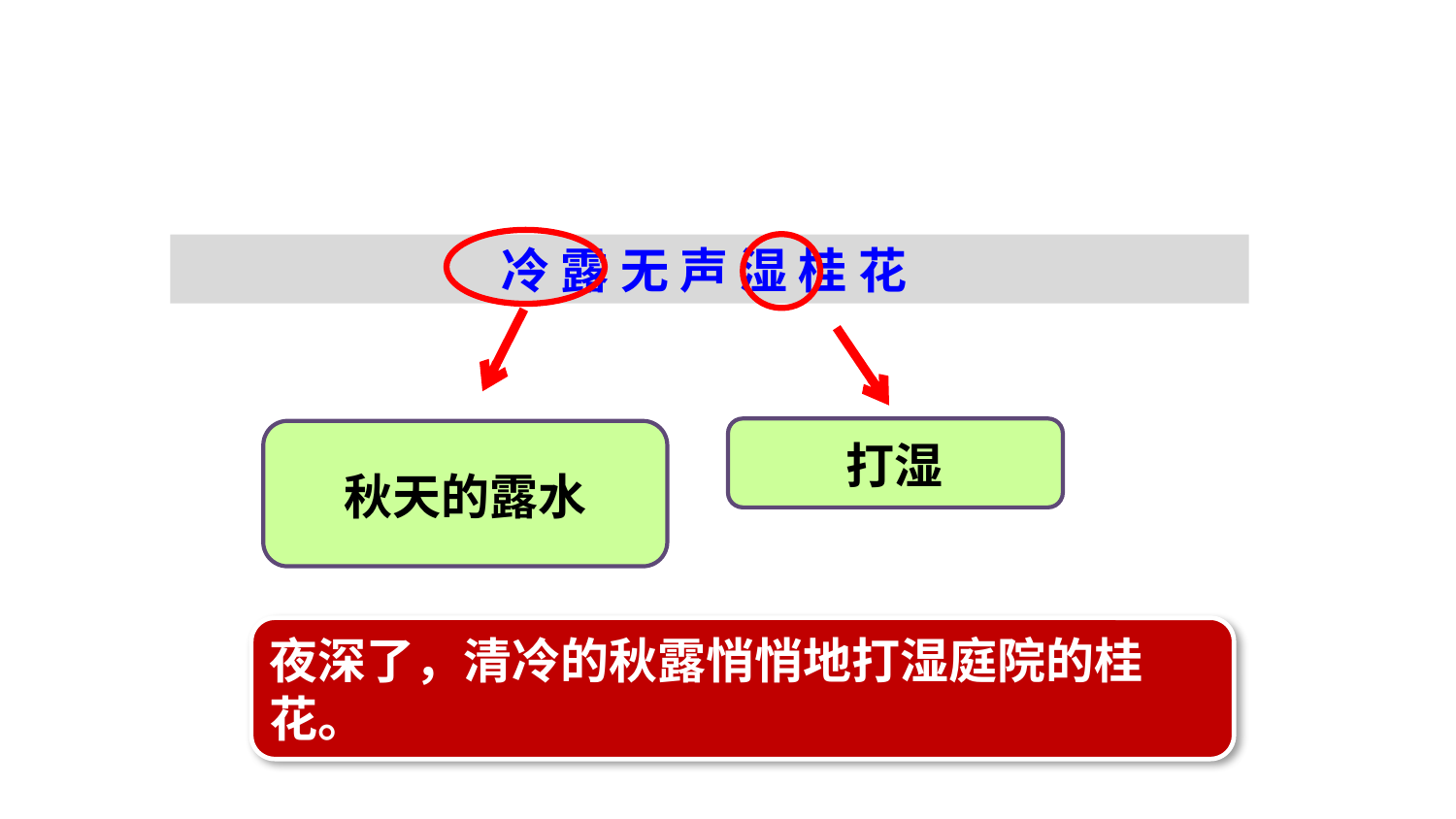

冷 露 无 声 湿 桂 花

秋天的露水

打湿
夜深了，清冷的秋露悄悄地打湿庭院的桂花。